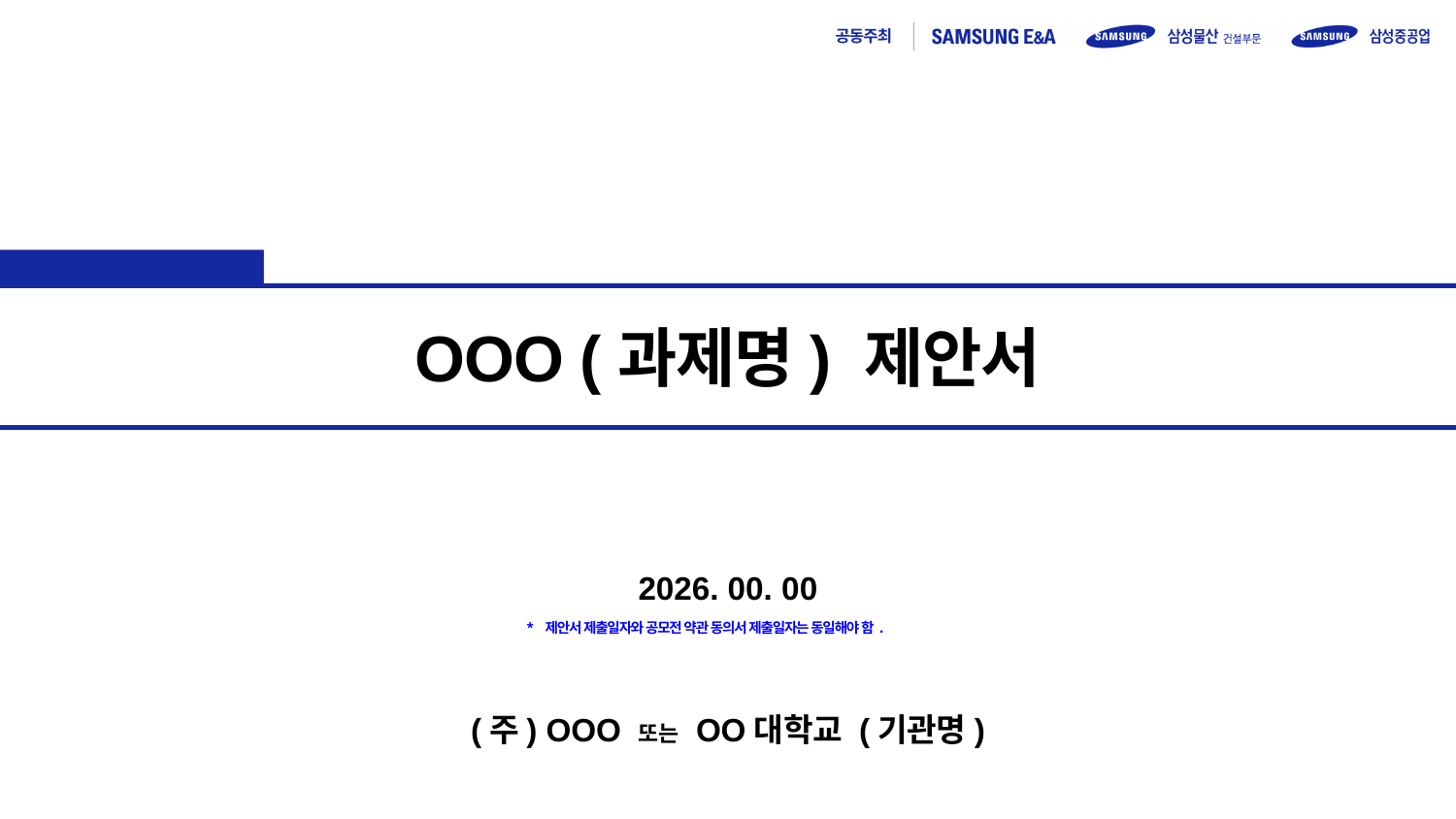

2026 ConTech 공모전
OOO (과제명) 제안서
2026. 00. 00
* 제안서 제출일자와 공모전 약관 동의서 제출일자는 동일해야 함.
(주) OOO 또는 OO대학교 (기관명)